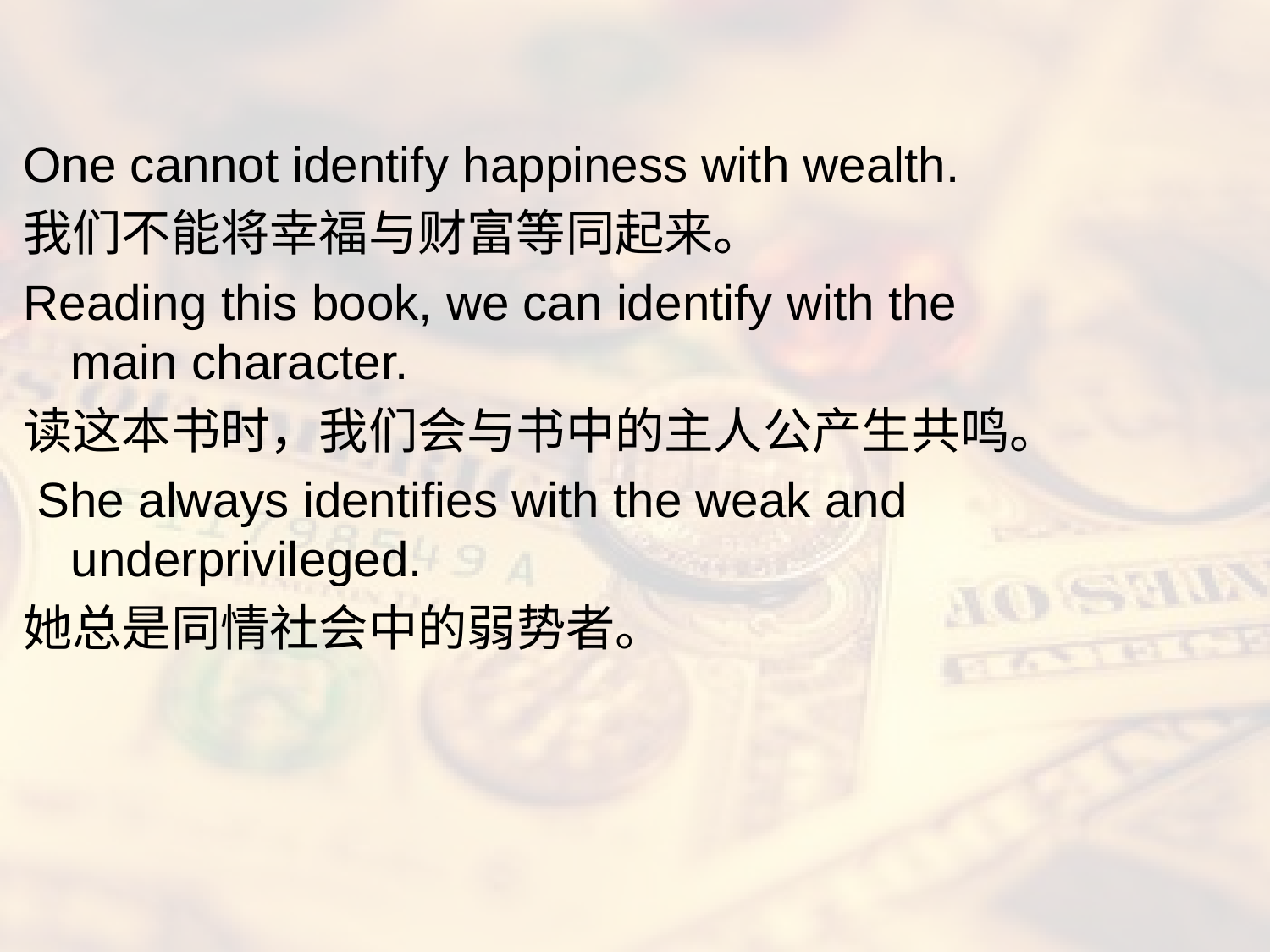

#
One cannot identify happiness with wealth.
我们不能将幸福与财富等同起来。
Reading this book, we can identify with the main character.
读这本书时，我们会与书中的主人公产生共鸣。
 She always identifies with the weak and underprivileged.
她总是同情社会中的弱势者。